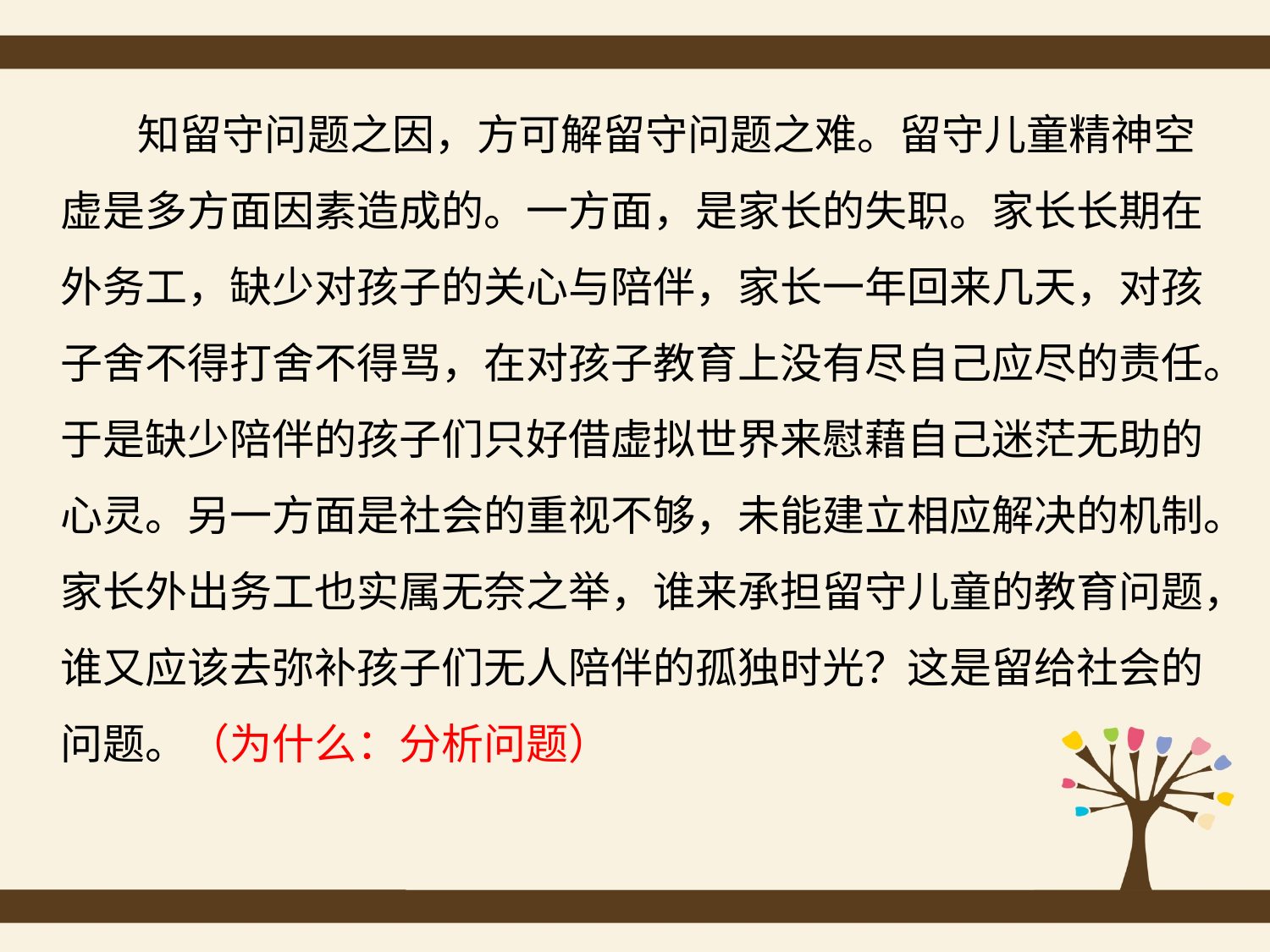

知留守问题之因，方可解留守问题之难。留守儿童精神空虚是多方面因素造成的。一方面，是家长的失职。家长长期在外务工，缺少对孩子的关心与陪伴，家长一年回来几天，对孩子舍不得打舍不得骂，在对孩子教育上没有尽自己应尽的责任。于是缺少陪伴的孩子们只好借虚拟世界来慰藉自己迷茫无助的心灵。另一方面是社会的重视不够，未能建立相应解决的机制。家长外出务工也实属无奈之举，谁来承担留守儿童的教育问题，谁又应该去弥补孩子们无人陪伴的孤独时光？这是留给社会的问题。（为什么：分析问题）